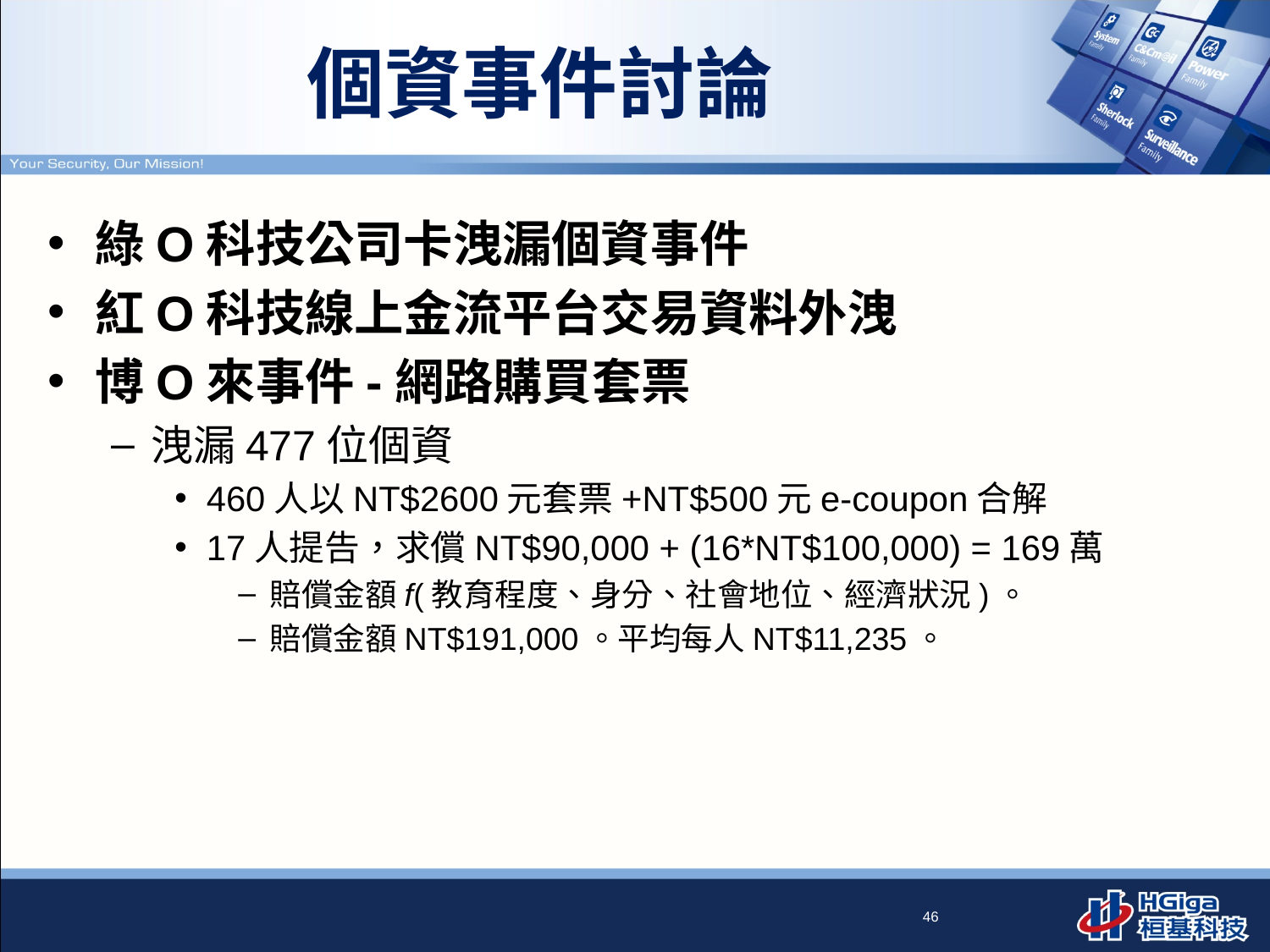

# 個資事件討論
綠O科技公司卡洩漏個資事件
紅O科技線上金流平台交易資料外洩
博O來事件-網路購買套票
洩漏477位個資
460人以NT$2600元套票+NT$500元e-coupon合解
17人提告，求償NT$90,000 + (16*NT$100,000) = 169萬
賠償金額f(教育程度、身分、社會地位、經濟狀況)。
賠償金額NT$191,000。平均每人NT$11,235。

46